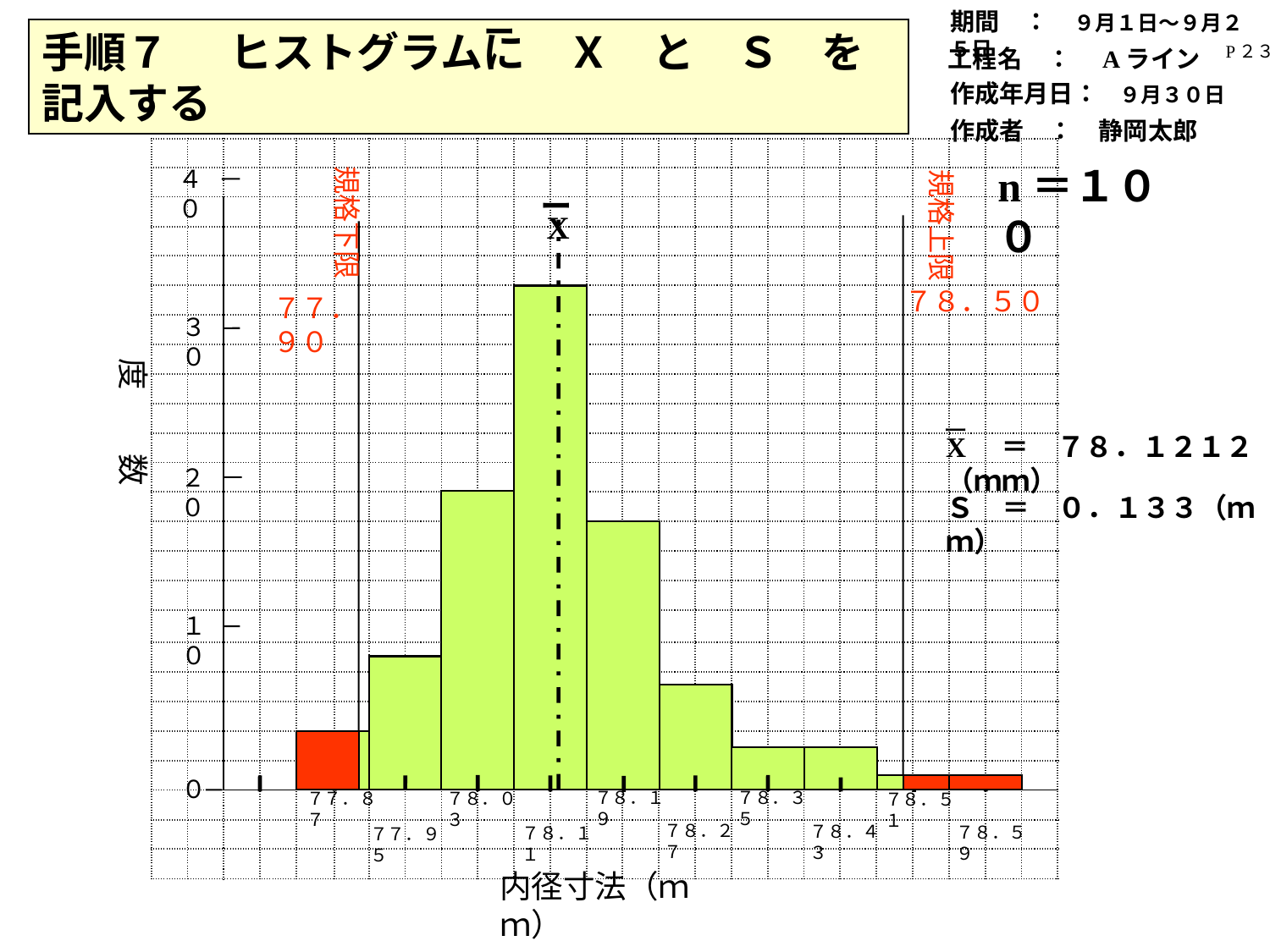

期間　：　９月１日～９月２５日
ー
手順７ 　 ヒストグラムに　Ｘ　と　Ｓ　を記入する
P２３
工程名　：　Aライン
作成年月日：　９月３０日
作成者　：　静岡太郎
|  |  |  |  |  |  |  |  |  |  |  |  |  |  |  |  |  |  |  |  |  |  |  |  |  |
| --- | --- | --- | --- | --- | --- | --- | --- | --- | --- | --- | --- | --- | --- | --- | --- | --- | --- | --- | --- | --- | --- | --- | --- | --- |
|  |  |  |  |  |  |  |  |  |  |  |  |  |  |  |  |  |  |  |  |  |  |  |  |  |
|  |  |  |  |  |  |  |  |  |  |  |  |  |  |  |  |  |  |  |  |  |  |  |  |  |
|  |  |  |  |  |  |  |  |  |  |  |  |  |  |  |  |  |  |  |  |  |  |  |  |  |
|  |  |  |  |  |  |  |  |  |  |  |  |  |  |  |  |  |  |  |  |  |  |  |  |  |
|  |  |  |  |  |  |  |  |  |  |  |  |  |  |  |  |  |  |  |  |  |  |  |  |  |
|  |  |  |  |  |  |  |  |  |  |  |  |  |  |  |  |  |  |  |  |  |  |  |  |  |
|  |  |  |  |  |  |  |  |  |  |  |  |  |  |  |  |  |  |  |  |  |  |  |  |  |
|  |  |  |  |  |  |  |  |  |  |  |  |  |  |  |  |  |  |  |  |  |  |  |  |  |
|  |  |  |  |  |  |  |  |  |  |  |  |  |  |  |  |  |  |  |  |  |  |  |  |  |
|  |  |  |  |  |  |  |  |  |  |  |  |  |  |  |  |  |  |  |  |  |  |  |  |  |
|  |  |  |  |  |  |  |  |  |  |  |  |  |  |  |  |  |  |  |  |  |  |  |  |  |
|  |  |  |  |  |  |  |  |  |  |  |  |  |  |  |  |  |  |  |  |  |  |  |  |  |
|  |  |  |  |  |  |  |  |  |  |  |  |  |  |  |  |  |  |  |  |  |  |  |  |  |
|  |  |  |  |  |  |  |  |  |  |  |  |  |  |  |  |  |  |  |  |  |  |  |  |  |
|  |  |  |  |  |  |  |  |  |  |  |  |  |  |  |  |  |  |  |  |  |  |  |  |  |
|  |  |  |  |  |  |  |  |  |  |  |  |  |  |  |  |  |  |  |  |  |  |  |  |  |
|  |  |  |  |  |  |  |  |  |  |  |  |  |  |  |  |  |  |  |  |  |  |  |  |  |
|  |  |  |  |  |  |  |  |  |  |  |  |  |  |  |  |  |  |  |  |  |  |  |  |  |
|  |  |  |  |  |  |  |  |  |  |  |  |  |  |  |  |  |  |  |  |  |  |  |  |  |
|  |  |  |  |  |  |  |  |  |  |  |  |  |  |  |  |  |  |  |  |  |  |  |  |  |
|  |  |  |  |  |  |  |  |  |  |  |  |  |  |  |  |  |  |  |  |  |  |  |  |  |
|  |  |  |  |  |  |  |  |  |  |  |  |  |  |  |  |  |  |  |  |  |  |  |  |  |
|  |  |  |  |  |  |  |  |  |  |  |  |  |  |  |  |  |  |  |  |  |  |  |  |  |
|  |  |  |  |  |  |  |  |  |  |  |  |  |  |  |  |  |  |  |  |  |  |  |  |  |
n＝１００
規格下限
規格上限
４０

３０

度　　数
２０

１０

ー
X

ー
X　＝　７８．１２１２（ｍｍ）
Ｓ　＝　０．１３３（ｍｍ）

７８．５０
７７．９０

７８．１９
７８．３５
７８．０３
７７．８７
７８．５１
７８．２７
７８．４３
７８．５９
７８．１１
７７．９５
内径寸法（ｍｍ）

０